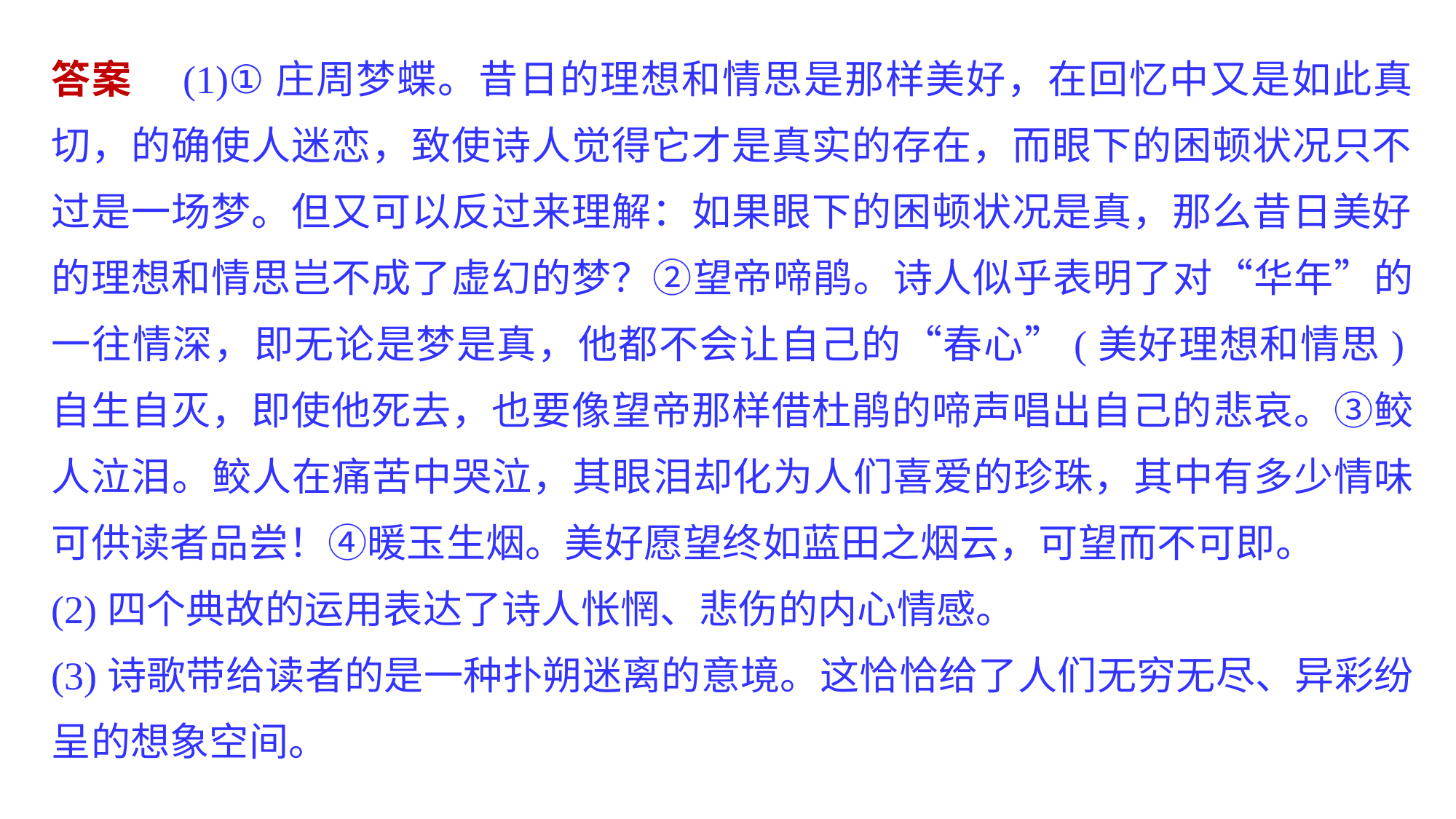

答案　(1)①庄周梦蝶。昔日的理想和情思是那样美好，在回忆中又是如此真切，的确使人迷恋，致使诗人觉得它才是真实的存在，而眼下的困顿状况只不过是一场梦。但又可以反过来理解：如果眼下的困顿状况是真，那么昔日美好的理想和情思岂不成了虚幻的梦？②望帝啼鹃。诗人似乎表明了对“华年”的一往情深，即无论是梦是真，他都不会让自己的“春心”(美好理想和情思)自生自灭，即使他死去，也要像望帝那样借杜鹃的啼声唱出自己的悲哀。③鲛人泣泪。鲛人在痛苦中哭泣，其眼泪却化为人们喜爱的珍珠，其中有多少情味可供读者品尝！④暖玉生烟。美好愿望终如蓝田之烟云，可望而不可即。
(2)四个典故的运用表达了诗人怅惘、悲伤的内心情感。
(3)诗歌带给读者的是一种扑朔迷离的意境。这恰恰给了人们无穷无尽、异彩纷呈的想象空间。